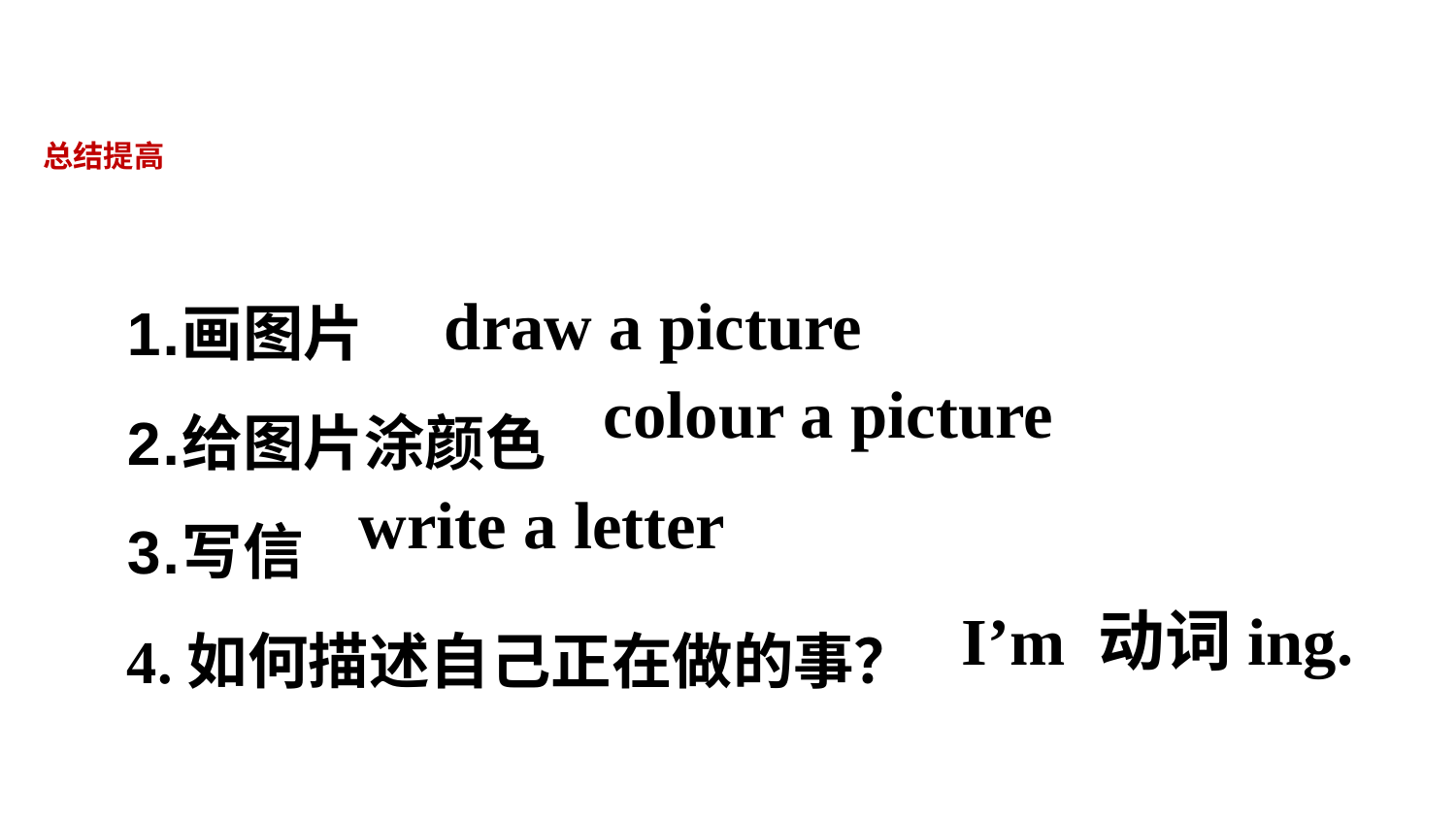

总结提高
画图片
给图片涂颜色
写信
4.如何描述自己正在做的事？
draw a picture
colour a picture
write a letter
I’m 动词ing.